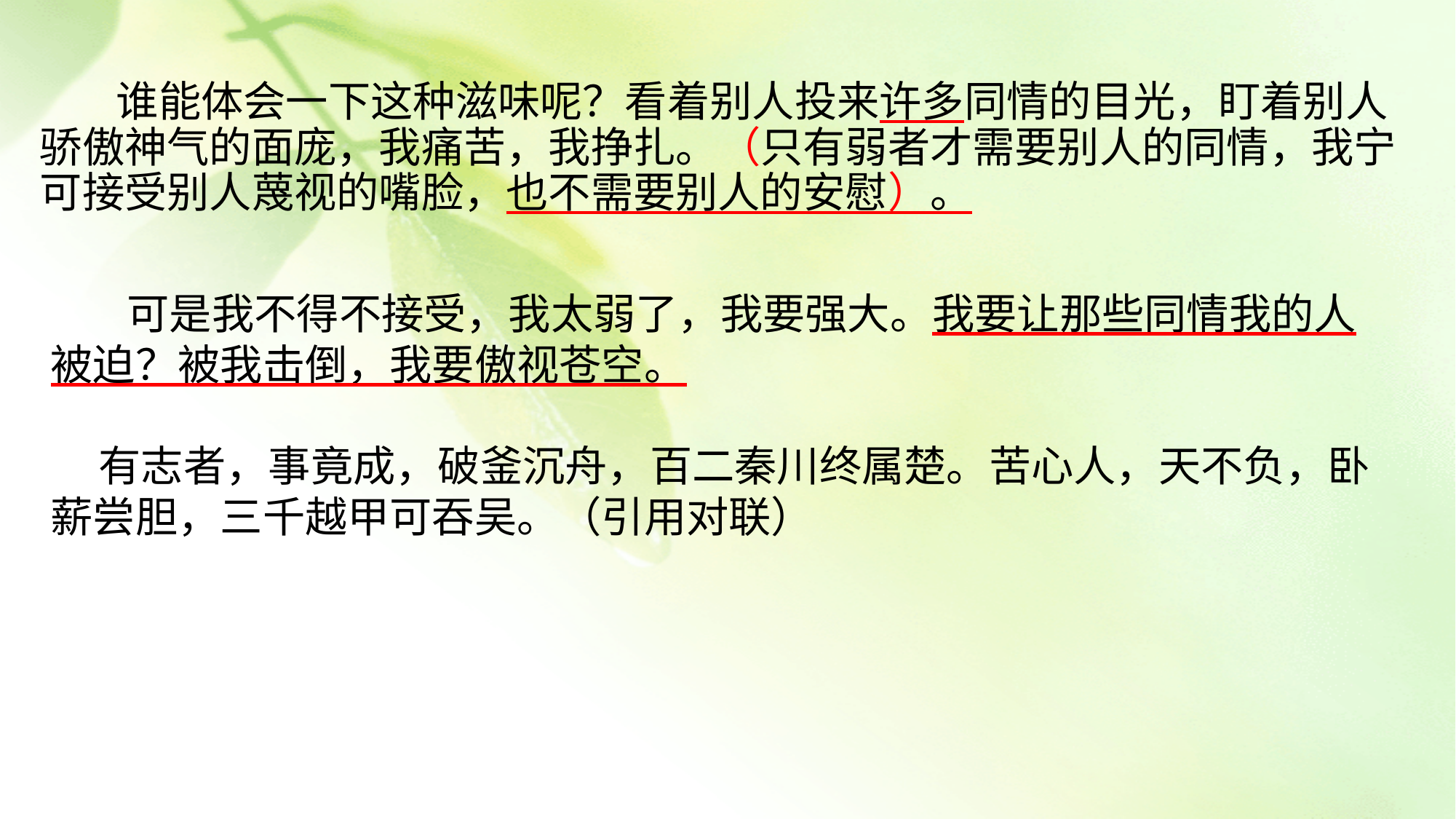

谁能体会一下这种滋味呢？看着别人投来许多同情的目光，盯着别人骄傲神气的面庞，我痛苦，我挣扎。（只有弱者才需要别人的同情，我宁可接受别人蔑视的嘴脸，也不需要别人的安慰）。

       可是我不得不接受，我太弱了，我要强大。我要让那些同情我的人被迫？被我击倒，我要傲视苍空。

    有志者，事竟成，破釜沉舟，百二秦川终属楚。苦心人，天不负，卧薪尝胆，三千越甲可吞吴。（引用对联）